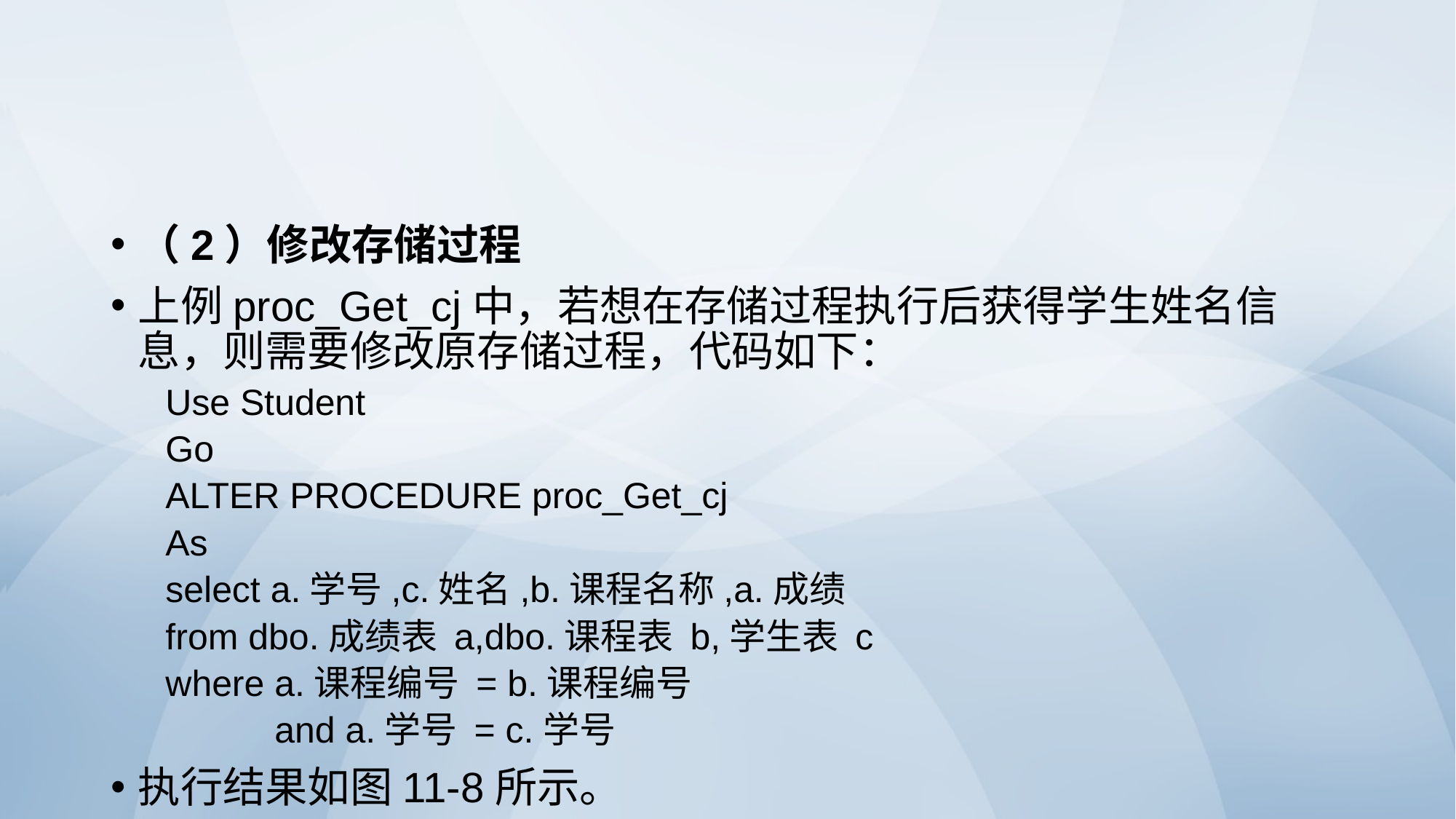

#
（2）修改存储过程
上例proc_Get_cj中，若想在存储过程执行后获得学生姓名信息，则需要修改原存储过程，代码如下：
Use Student
Go
ALTER PROCEDURE proc_Get_cj
As
select a.学号,c.姓名,b.课程名称,a.成绩
from dbo.成绩表 a,dbo.课程表 b,学生表 c
where a.课程编号 = b.课程编号
	and a.学号 = c.学号
执行结果如图11-8所示。